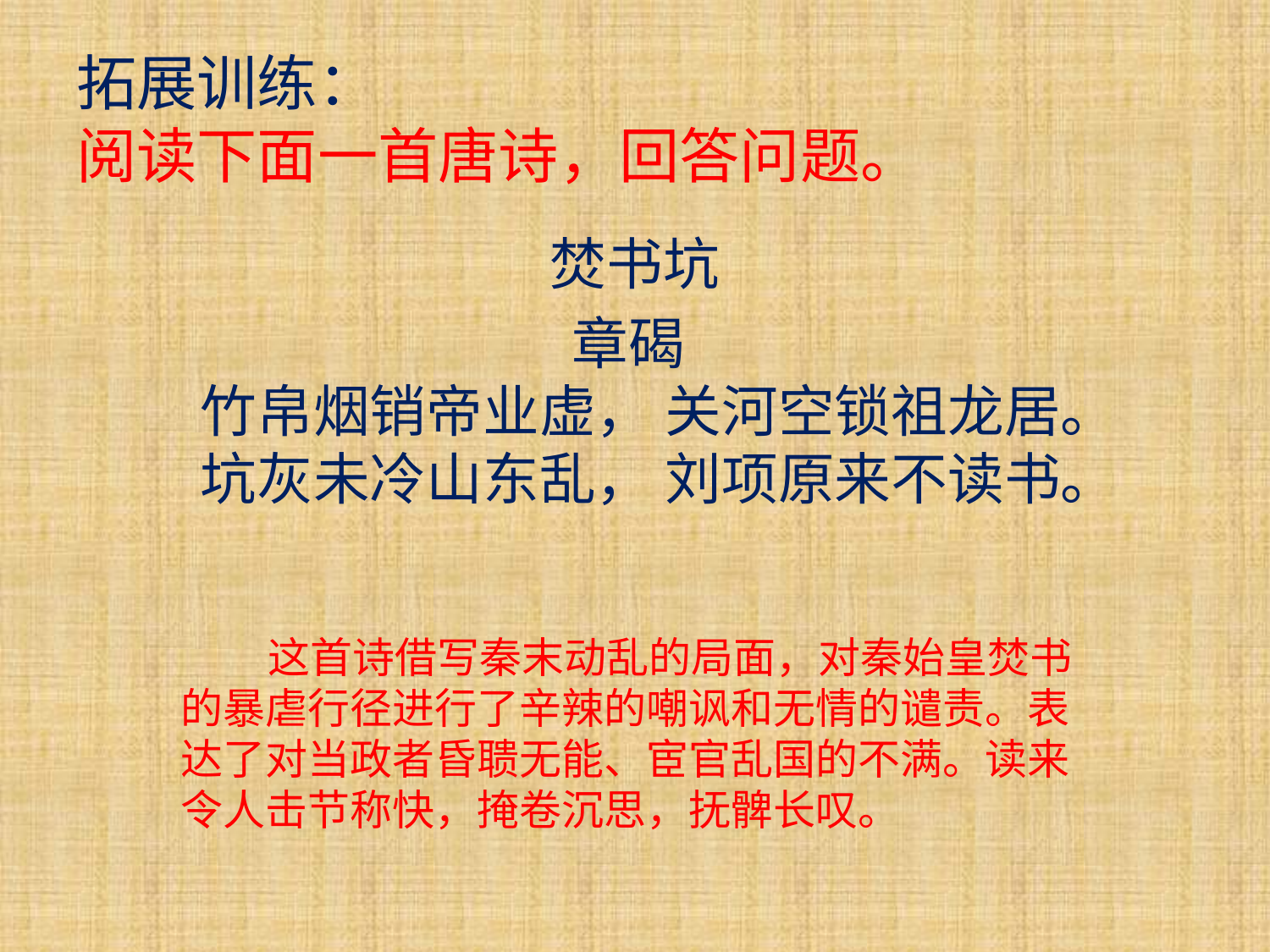

# 拓展训练： 阅读下面一首唐诗，回答问题。
焚书坑
章碣
竹帛烟销帝业虚， 关河空锁祖龙居。
坑灰未冷山东乱， 刘项原来不读书。

        这首诗借写秦末动乱的局面，对秦始皇焚书的暴虐行径进行了辛辣的嘲讽和无情的谴责。表达了对当政者昏聩无能、宦官乱国的不满。读来令人击节称快，掩卷沉思，抚髀长叹。